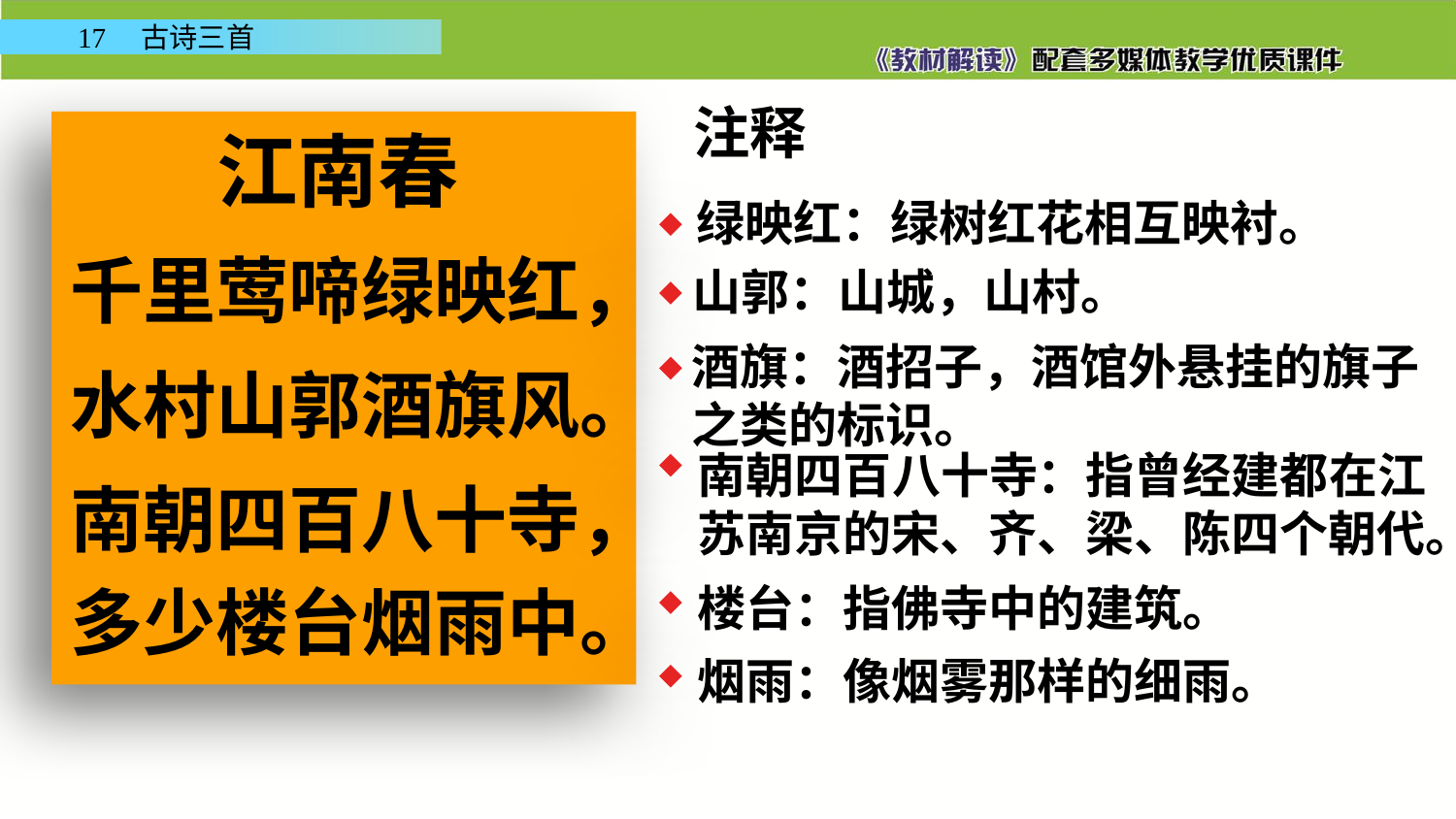

注释

江南春
绿映红：绿树红花相互映衬。

千里莺啼绿映红，
山郭：山城，山村。

酒旗：酒招子，酒馆外悬挂的旗子之类的标识。

水村山郭酒旗风。
南朝四百八十寺：指曾经建都在江
苏南京的宋、齐、梁、陈四个朝代。

南朝四百八十寺，
楼台：指佛寺中的建筑。

多少楼台烟雨中。
烟雨：像烟雾那样的细雨。